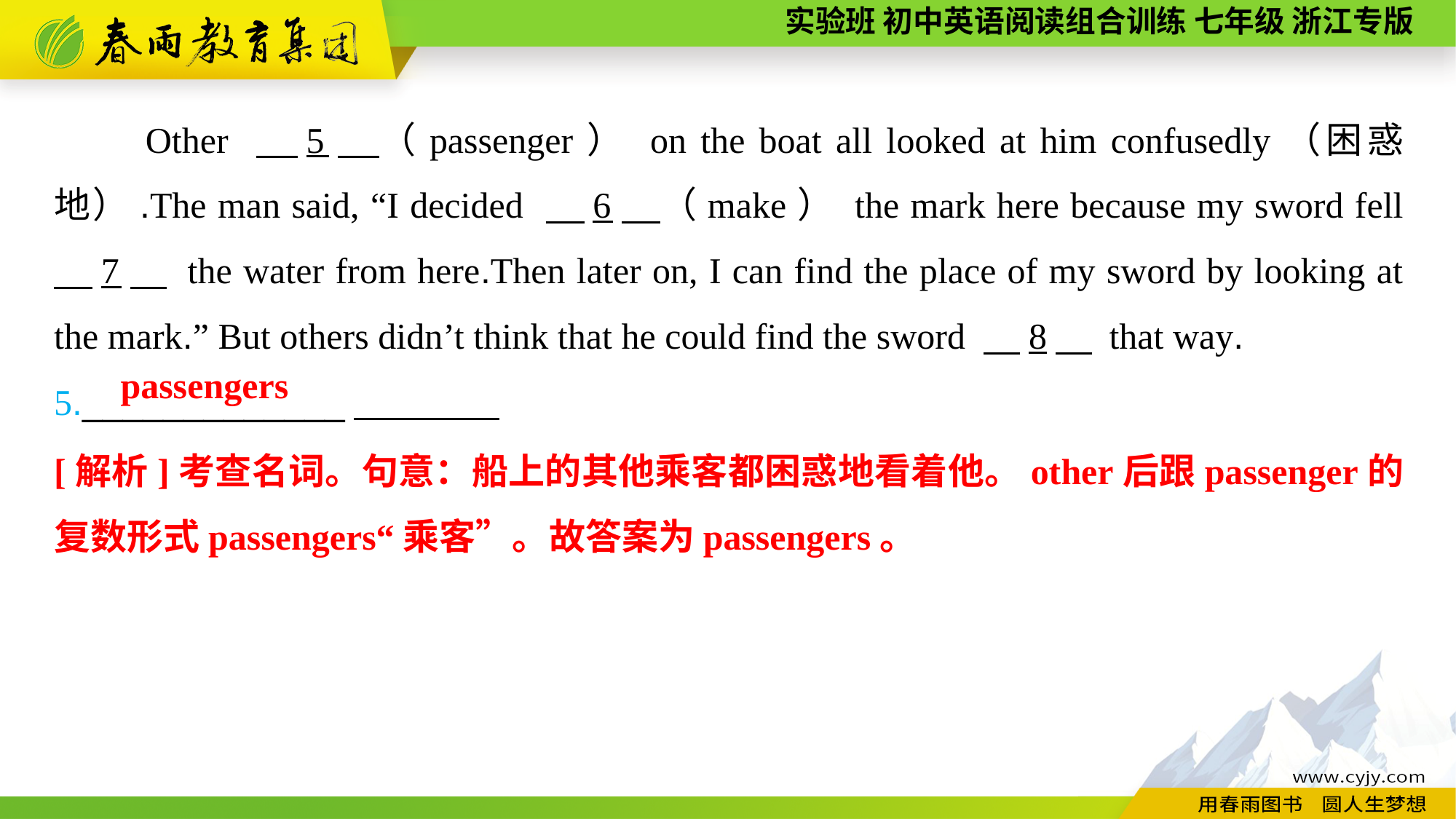

Other 　5　（passenger） on the boat all looked at him confusedly（困惑地）.The man said, “I decided 　6　（make） the mark here because my sword fell 　7　 the water from here.Then later on, I can find the place of my sword by looking at the mark.” But others didn’t think that he could find the sword 　8　 that way.
5._____________
passengers
[解析]考查名词。句意：船上的其他乘客都困惑地看着他。other后跟passenger的复数形式passengers“乘客”。故答案为passengers。